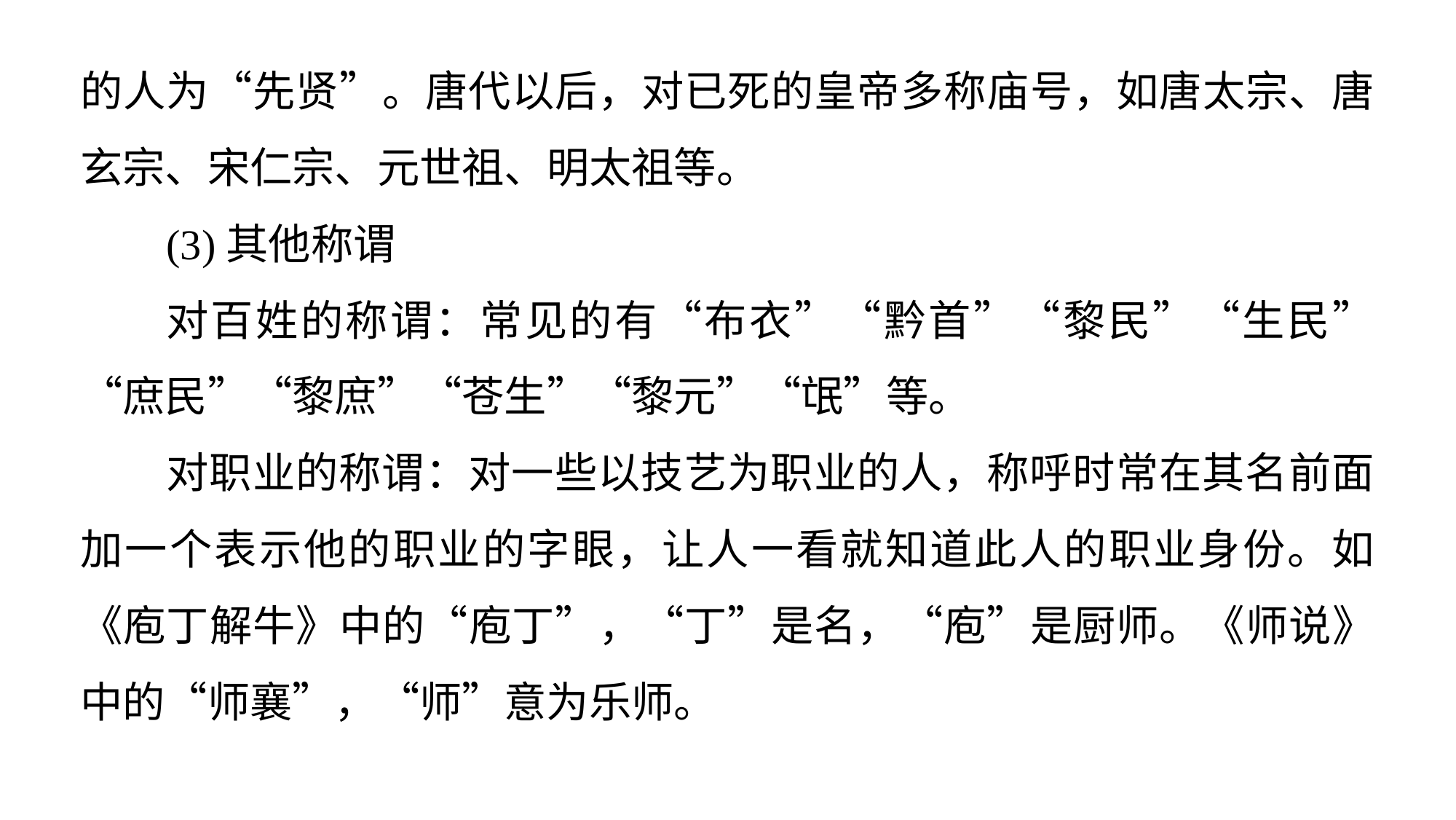

的人为“先贤”。唐代以后，对已死的皇帝多称庙号，如唐太宗、唐玄宗、宋仁宗、元世祖、明太祖等。
(3)其他称谓
对百姓的称谓：常见的有“布衣”“黔首”“黎民”“生民”“庶民”“黎庶”“苍生”“黎元”“氓”等。
对职业的称谓：对一些以技艺为职业的人，称呼时常在其名前面加一个表示他的职业的字眼，让人一看就知道此人的职业身份。如《庖丁解牛》中的“庖丁”，“丁”是名，“庖”是厨师。《师说》中的“师襄”，“师”意为乐师。